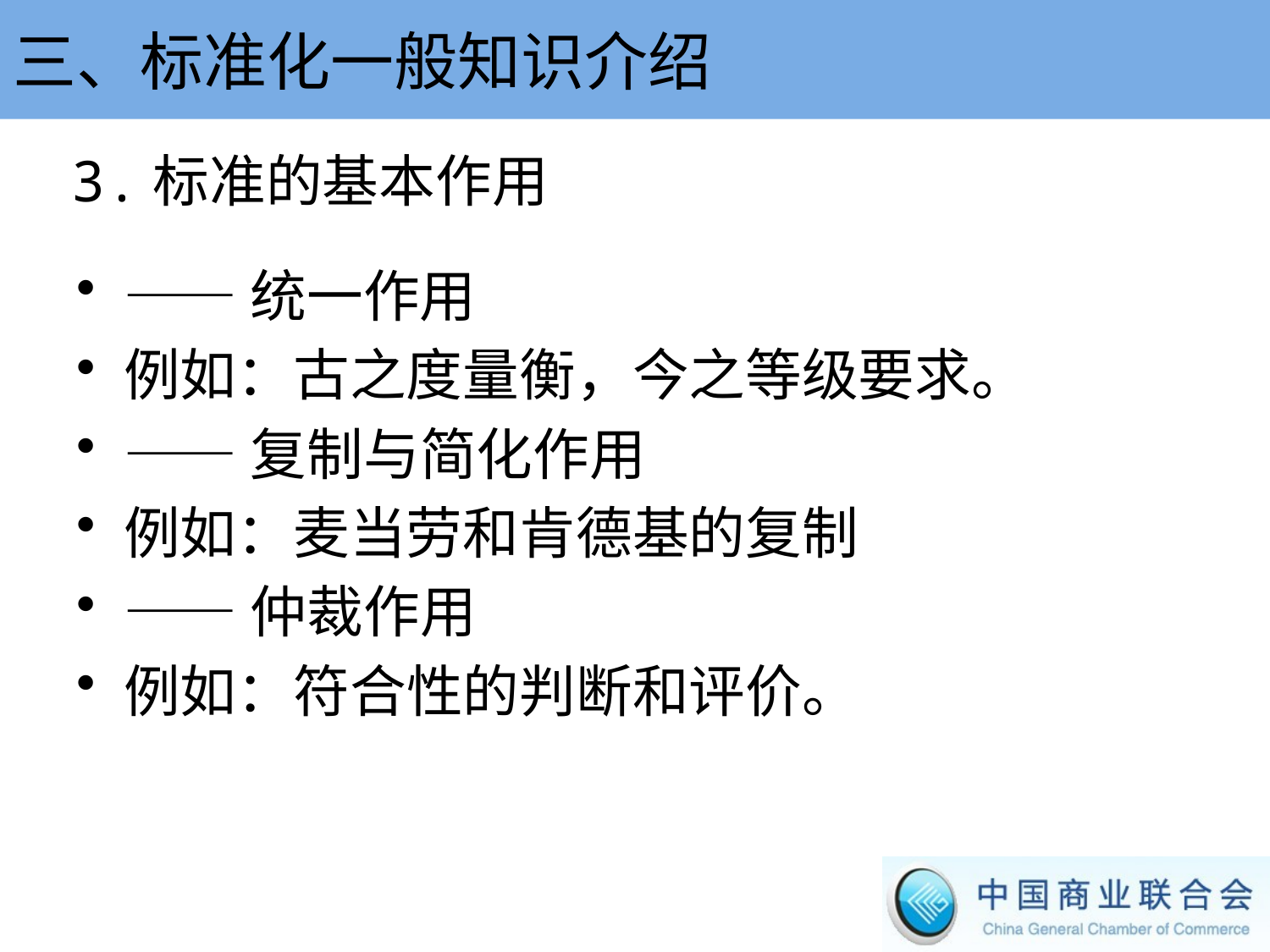

三、标准化一般知识介绍
3.标准的基本作用
——统一作用
例如：古之度量衡，今之等级要求。
——复制与简化作用
例如：麦当劳和肯德基的复制
——仲裁作用
例如：符合性的判断和评价。